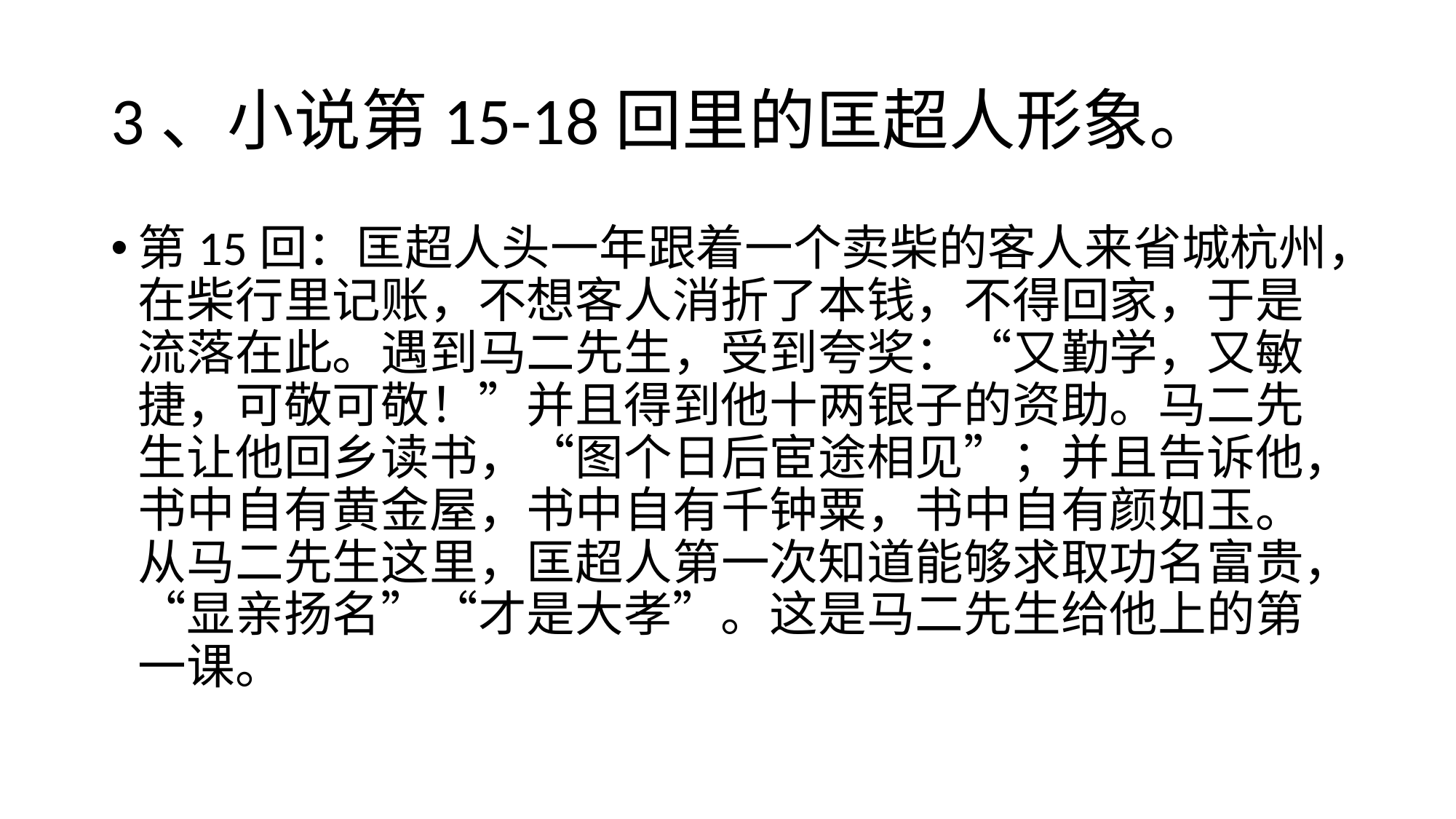

# 3、小说第15-18回里的匡超人形象。
第15回：匡超人头一年跟着一个卖柴的客人来省城杭州，在柴行里记账，不想客人消折了本钱，不得回家，于是流落在此。遇到马二先生，受到夸奖：“又勤学，又敏捷，可敬可敬！”并且得到他十两银子的资助。马二先生让他回乡读书，“图个日后宦途相见”；并且告诉他，书中自有黄金屋，书中自有千钟粟，书中自有颜如玉。从马二先生这里，匡超人第一次知道能够求取功名富贵，“显亲扬名”“才是大孝”。这是马二先生给他上的第一课。